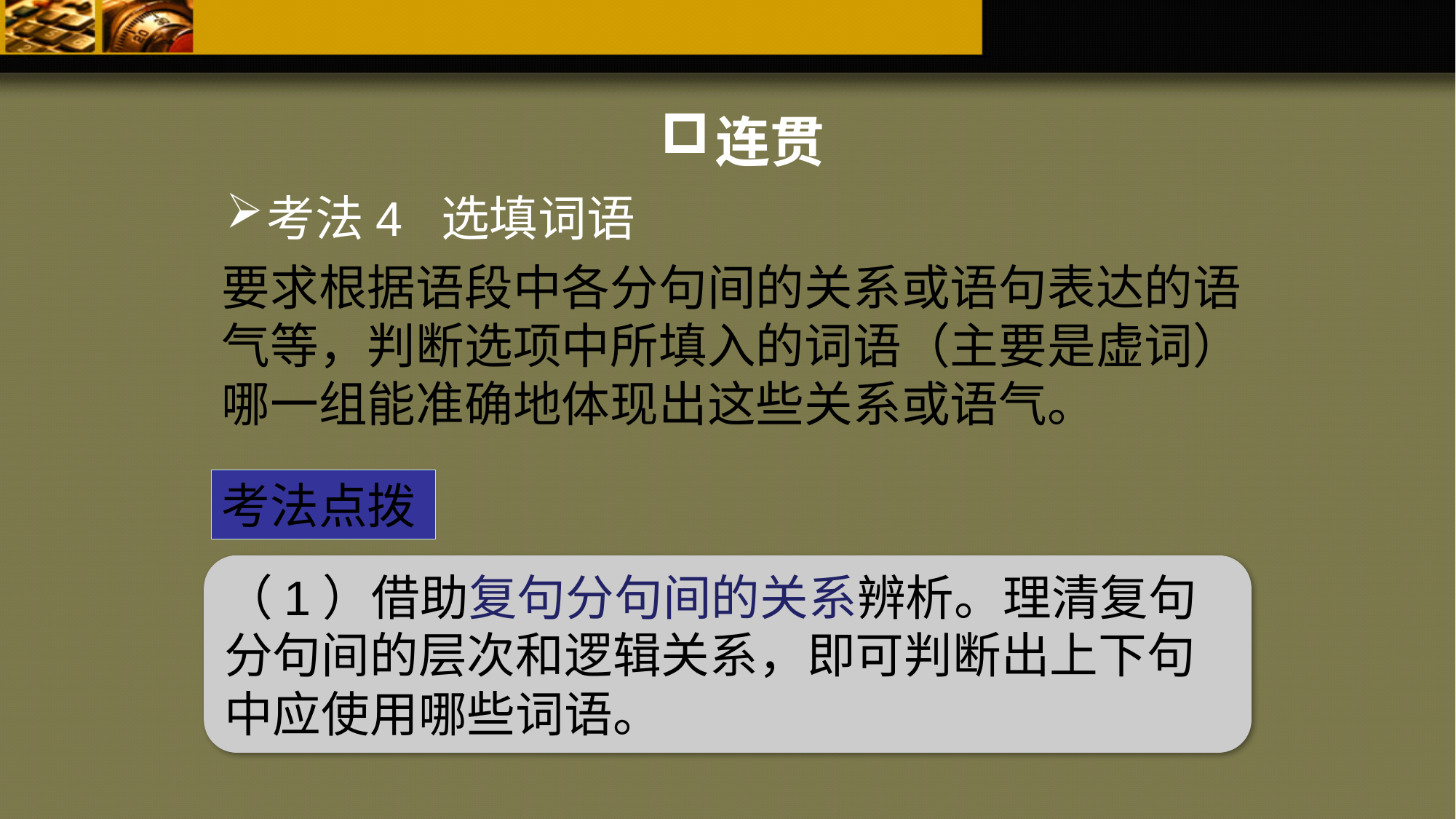

连贯
考法4  选填词语
要求根据语段中各分句间的关系或语句表达的语气等，判断选项中所填入的词语（主要是虚词）哪一组能准确地体现出这些关系或语气。
考法点拨
（1）借助复句分句间的关系辨析。理清复句分句间的层次和逻辑关系，即可判断出上下句中应使用哪些词语。